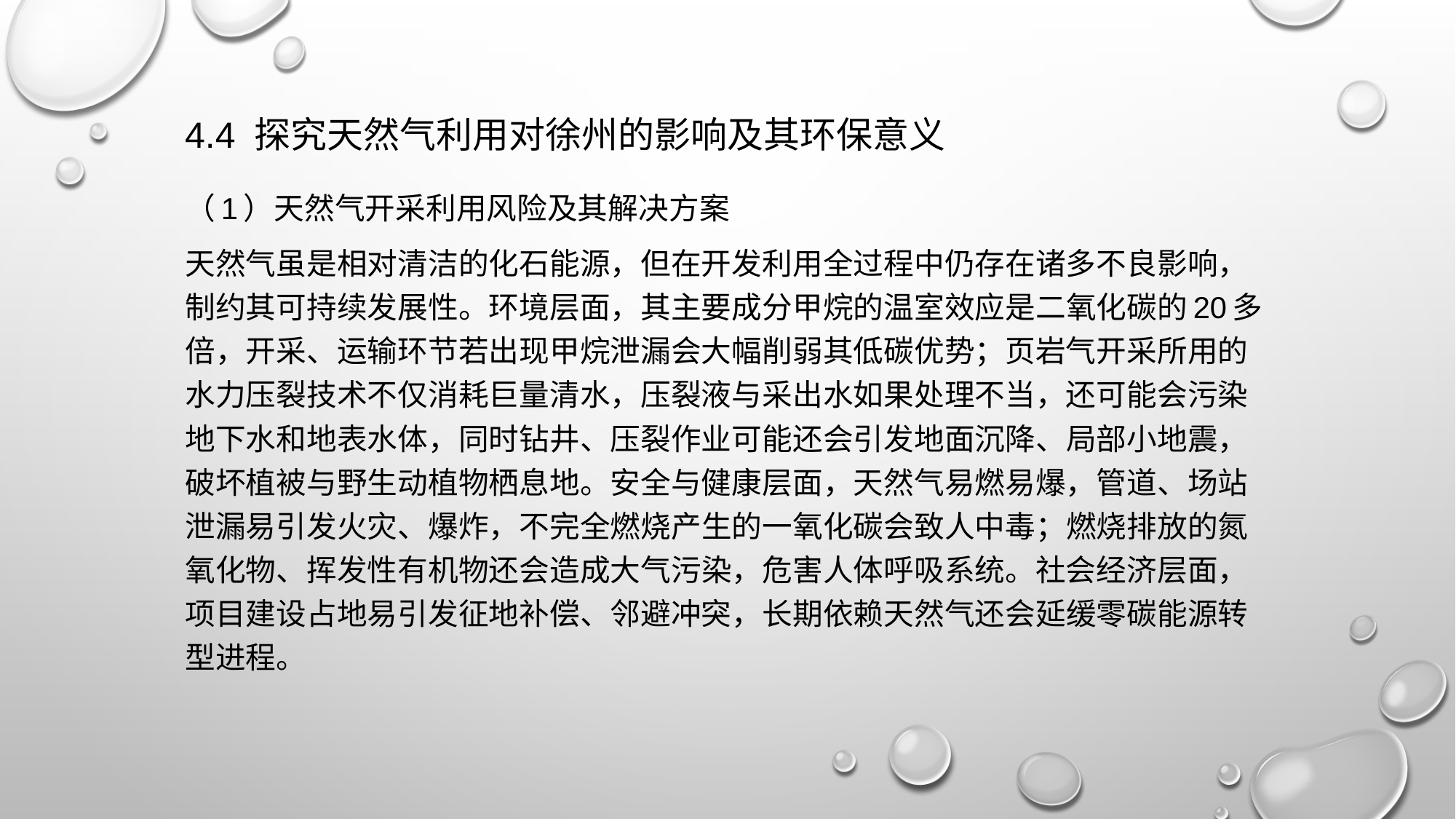

4.4 探究天然气利用对徐州的影响及其环保意义
（1）天然气开采利用风险及其解决方案
天然气虽是相对清洁的化石能源，但在开发利用全过程中仍存在诸多不良影响，制约其可持续发展性。环境层面，其主要成分甲烷的温室效应是二氧化碳的20多倍，开采、运输环节若出现甲烷泄漏会大幅削弱其低碳优势；页岩气开采所用的水力压裂技术不仅消耗巨量清水，压裂液与采出水如果处理不当，还可能会污染地下水和地表水体，同时钻井、压裂作业可能还会引发地面沉降、局部小地震，破坏植被与野生动植物栖息地。安全与健康层面，天然气易燃易爆，管道、场站泄漏易引发火灾、爆炸，不完全燃烧产生的一氧化碳会致人中毒；燃烧排放的氮氧化物、挥发性有机物还会造成大气污染，危害人体呼吸系统。社会经济层面，项目建设占地易引发征地补偿、邻避冲突，长期依赖天然气还会延缓零碳能源转型进程。